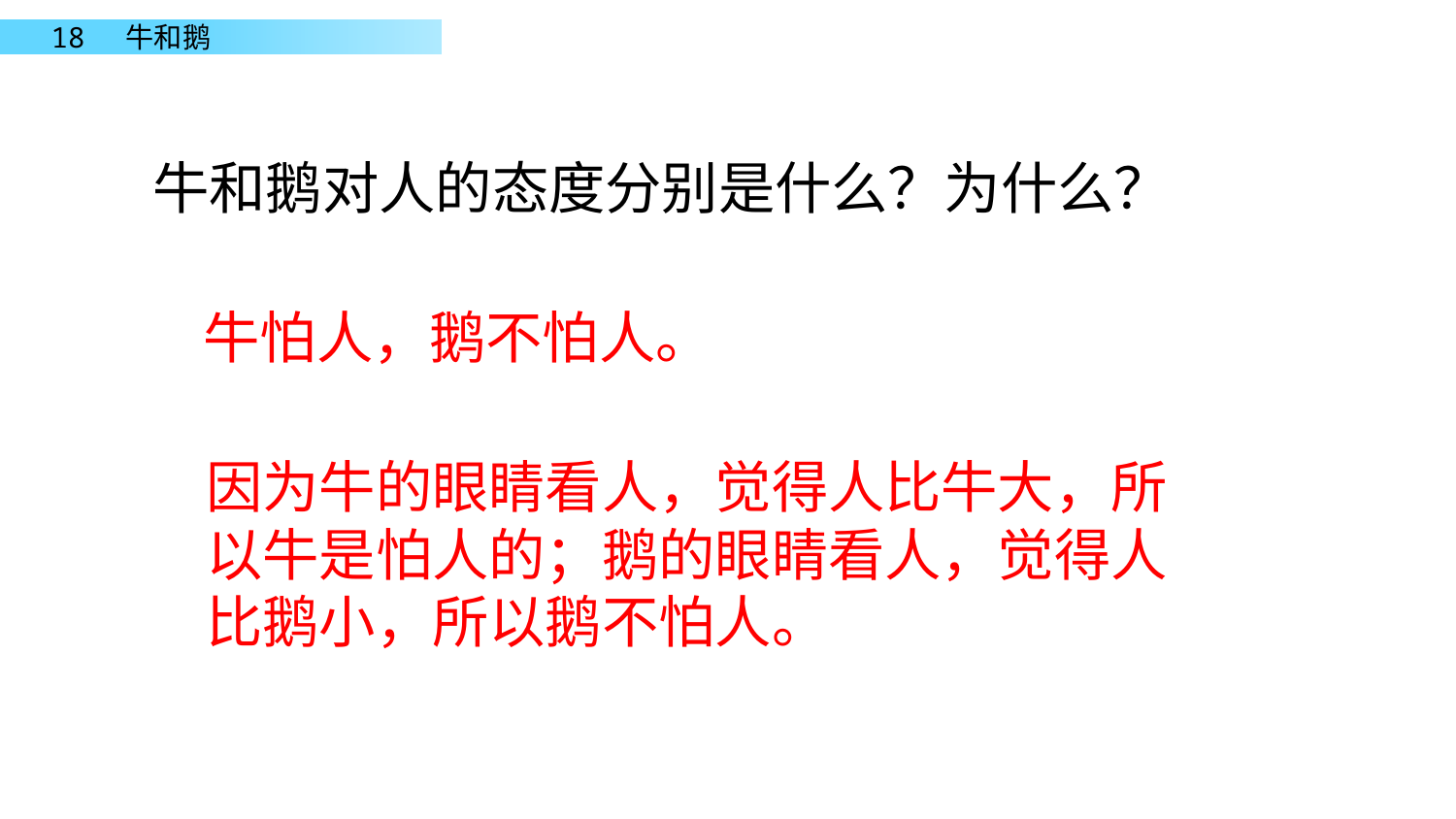

牛和鹅对人的态度分别是什么？为什么？
牛怕人，鹅不怕人。
因为牛的眼睛看人，觉得人比牛大，所以牛是怕人的；鹅的眼睛看人，觉得人比鹅小，所以鹅不怕人。